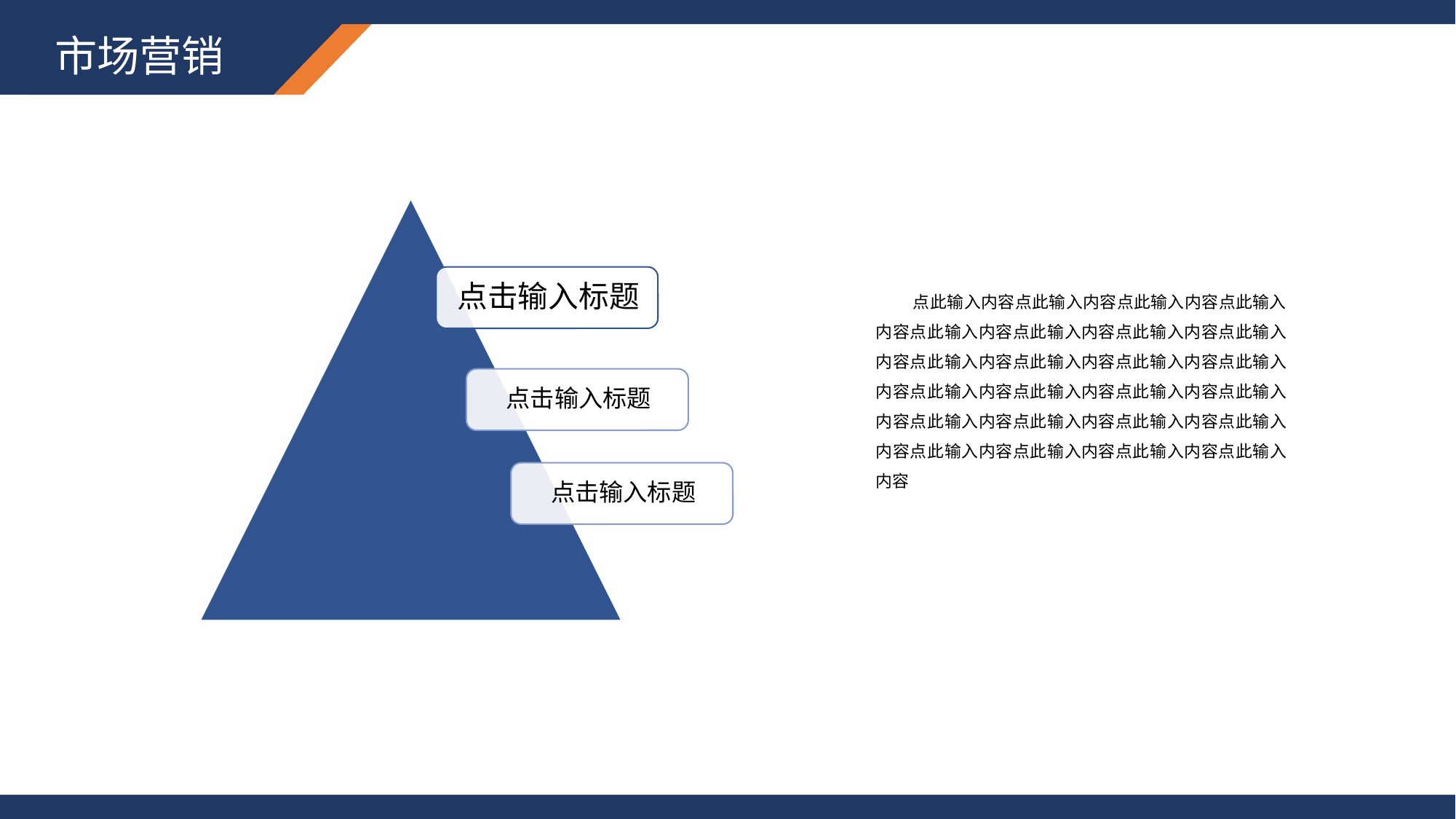

市场营销
点击输入标题
点击输入标题
点击输入标题
        点此输入内容点此输入内容点此输入内容点此输入内容点此输入内容点此输入内容点此输入内容点此输入内容点此输入内容点此输入内容点此输入内容点此输入内容点此输入内容点此输入内容点此输入内容点此输入内容点此输入内容点此输入内容点此输入内容点此输入内容点此输入内容点此输入内容点此输入内容点此输入内容